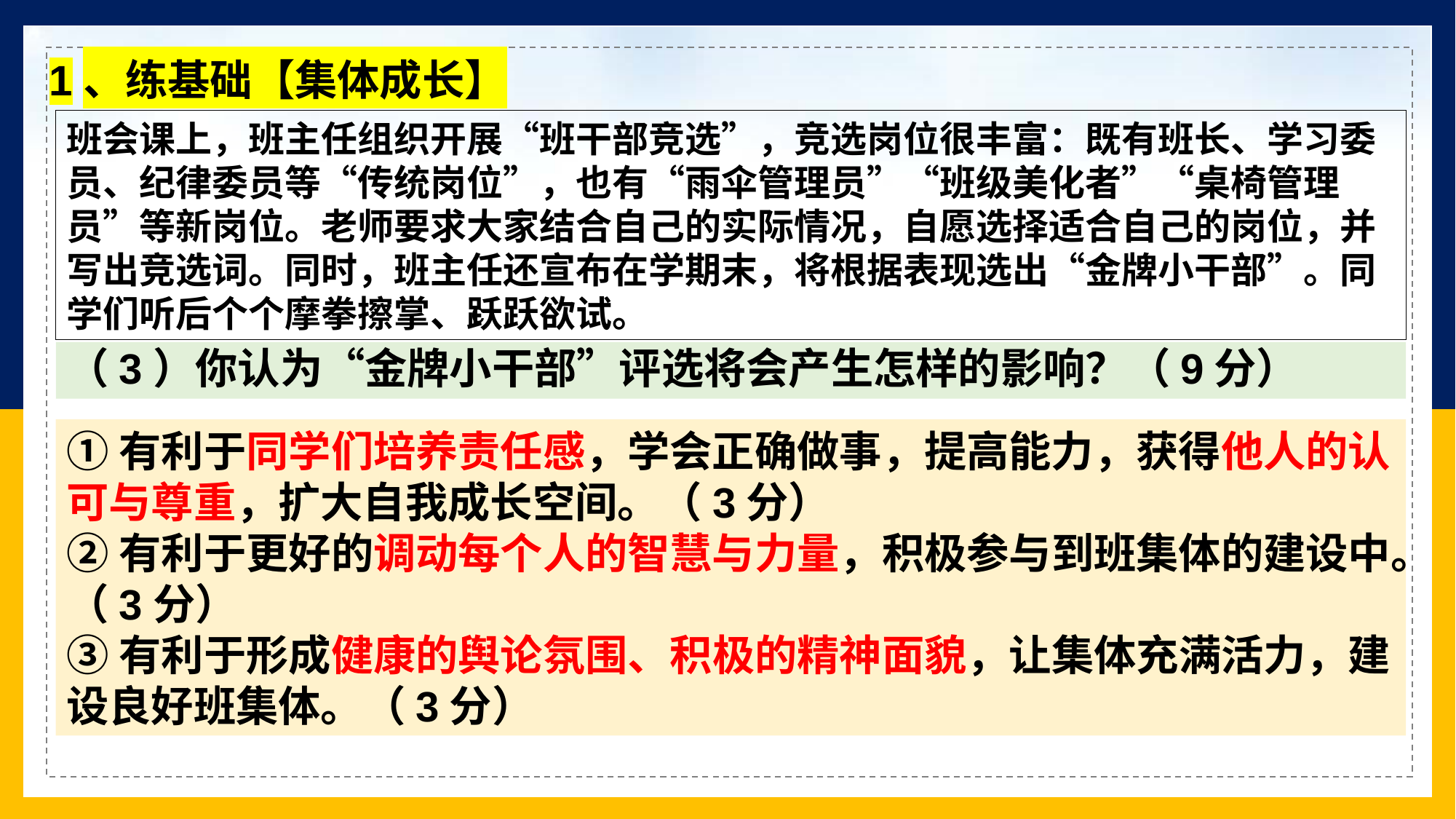

1、练基础【集体成长】
班会课上，班主任组织开展“班干部竞选”，竞选岗位很丰富：既有班长、学习委员、纪律委员等“传统岗位”，也有“雨伞管理员”“班级美化者”“桌椅管理员”等新岗位。老师要求大家结合自己的实际情况，自愿选择适合自己的岗位，并写出竞选词。同时，班主任还宣布在学期末，将根据表现选出“金牌小干部”。同学们听后个个摩拳擦掌、跃跃欲试。
c
（3）你认为“金牌小干部”评选将会产生怎样的影响？（9分）
①有利于同学们培养责任感，学会正确做事，提高能力，获得他人的认可与尊重，扩大自我成长空间。（3分）
②有利于更好的调动每个人的智慧与力量，积极参与到班集体的建设中。（3分）
③有利于形成健康的舆论氛围、积极的精神面貌，让集体充满活力，建设良好班集体。（3分）
【思路】 1、先读设问，分析题型——影响类；
         2、细读材料，思考多主体多角度；
         3、查阅思维导图寻找对应知识点，按题型格式答题。